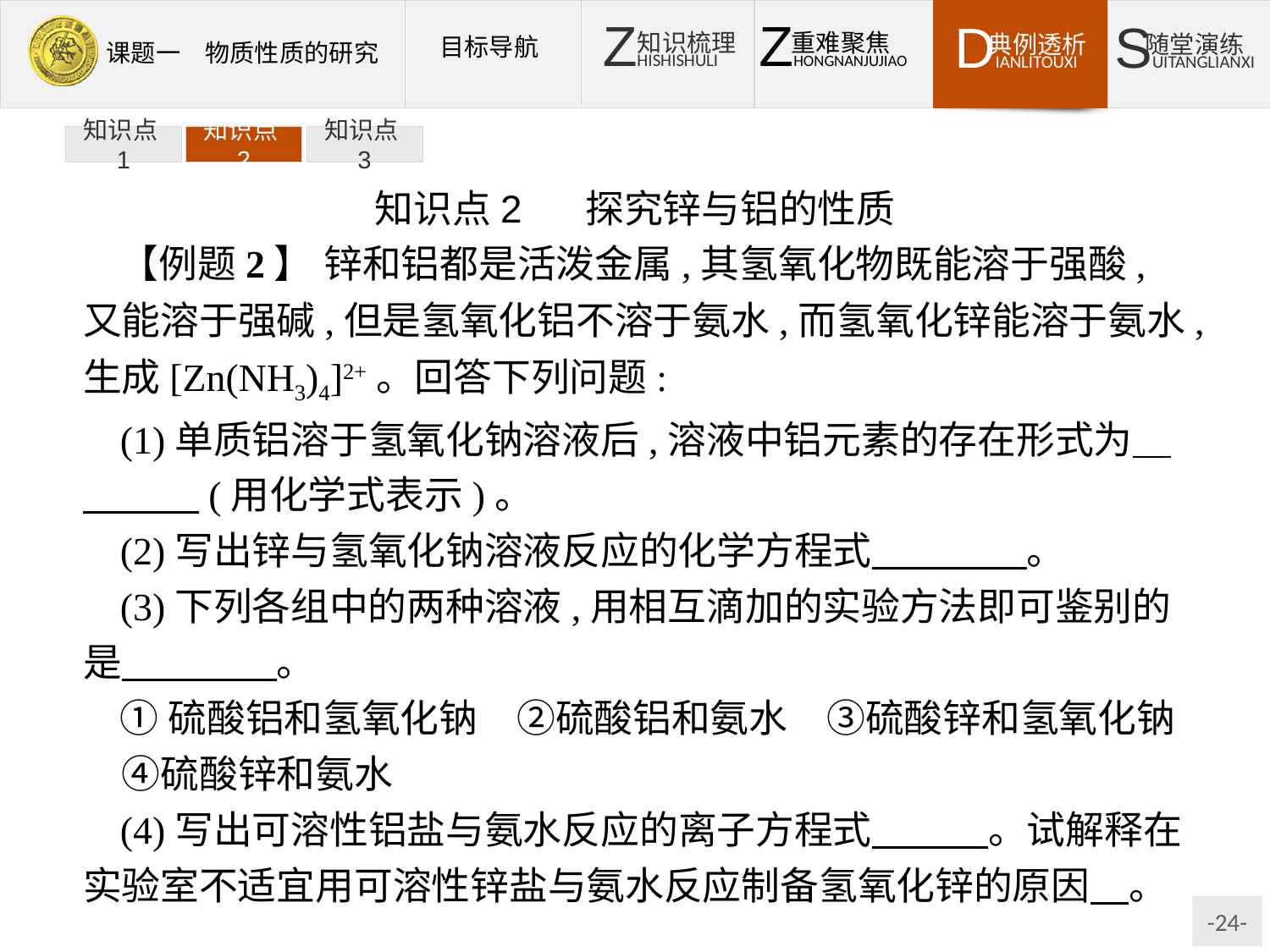

知识点1
知识点2
知识点3
知识点2     探究锌与铝的性质
【例题2】 锌和铝都是活泼金属,其氢氧化物既能溶于强酸,又能溶于强碱,但是氢氧化铝不溶于氨水,而氢氧化锌能溶于氨水,生成[Zn(NH3)4]2+。回答下列问题:
(1)单质铝溶于氢氧化钠溶液后,溶液中铝元素的存在形式为　　　　(用化学式表示)。
(2)写出锌与氢氧化钠溶液反应的化学方程式　　　　。
(3)下列各组中的两种溶液,用相互滴加的实验方法即可鉴别的是　　　　。
①硫酸铝和氢氧化钠　②硫酸铝和氨水　③硫酸锌和氢氧化钠　④硫酸锌和氨水
(4)写出可溶性铝盐与氨水反应的离子方程式　　　。试解释在实验室不适宜用可溶性锌盐与氨水反应制备氢氧化锌的原因　。